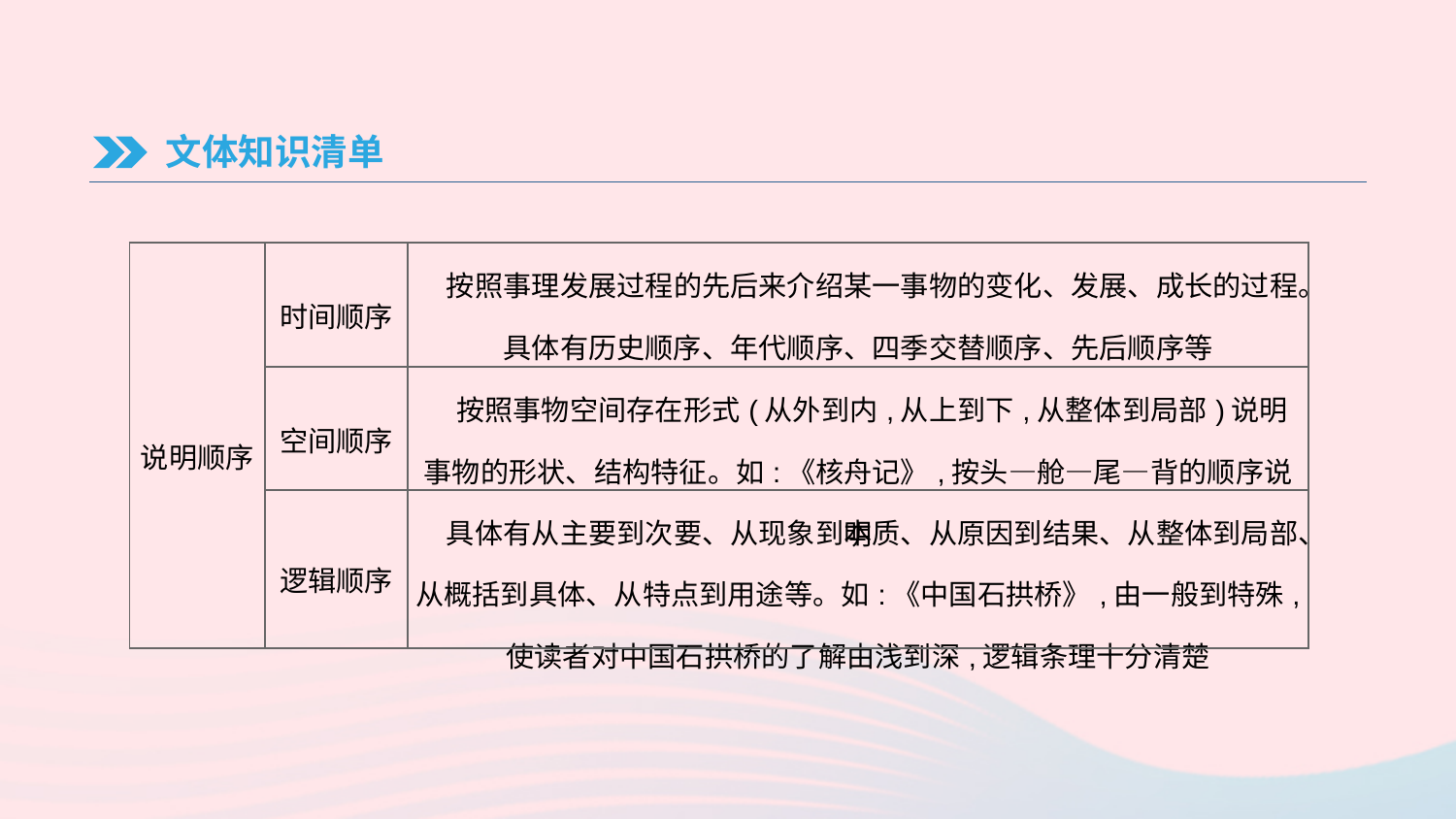

文体知识清单

| 说明顺序 | 时间顺序 | 按照事理发展过程的先后来介绍某一事物的变化、发展、成长的过程。具体有历史顺序、年代顺序、四季交替顺序、先后顺序等 |
| --- | --- | --- |
|  | 空间顺序 | 按照事物空间存在形式(从外到内,从上到下,从整体到局部)说明事物的形状、结构特征。如:《核舟记》,按头—舱—尾—背的顺序说明 |
|  | 逻辑顺序 | 具体有从主要到次要、从现象到本质、从原因到结果、从整体到局部、从概括到具体、从特点到用途等。如:《中国石拱桥》,由一般到特殊,使读者对中国石拱桥的了解由浅到深,逻辑条理十分清楚 |